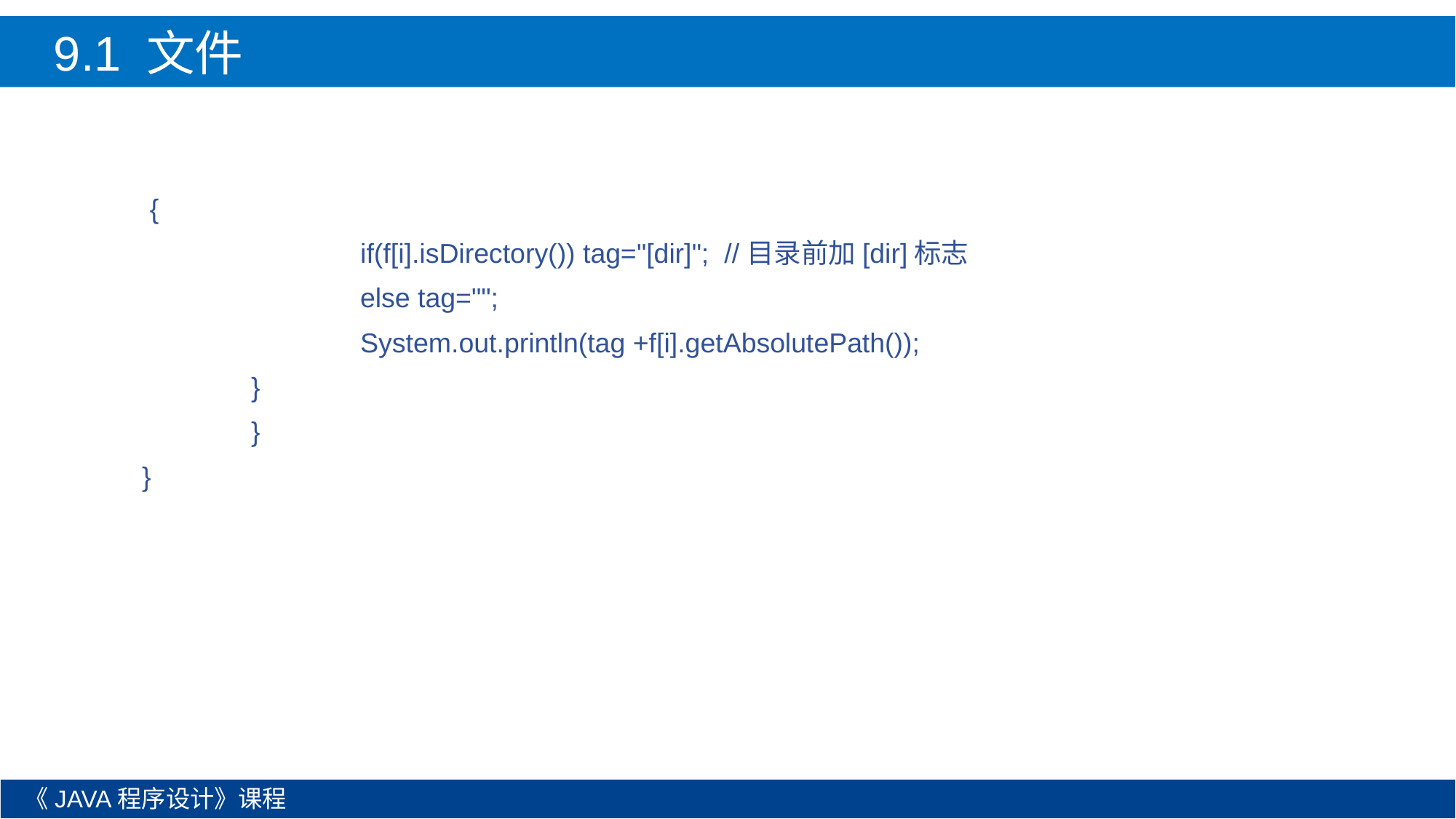

9.1 文件
 {
    		if(f[i].isDirectory()) tag="[dir]";  //目录前加[dir]标志
    		else tag="";
	      	System.out.println(tag +f[i].getAbsolutePath());
    	}
	}
}
《JAVA程序设计》课程